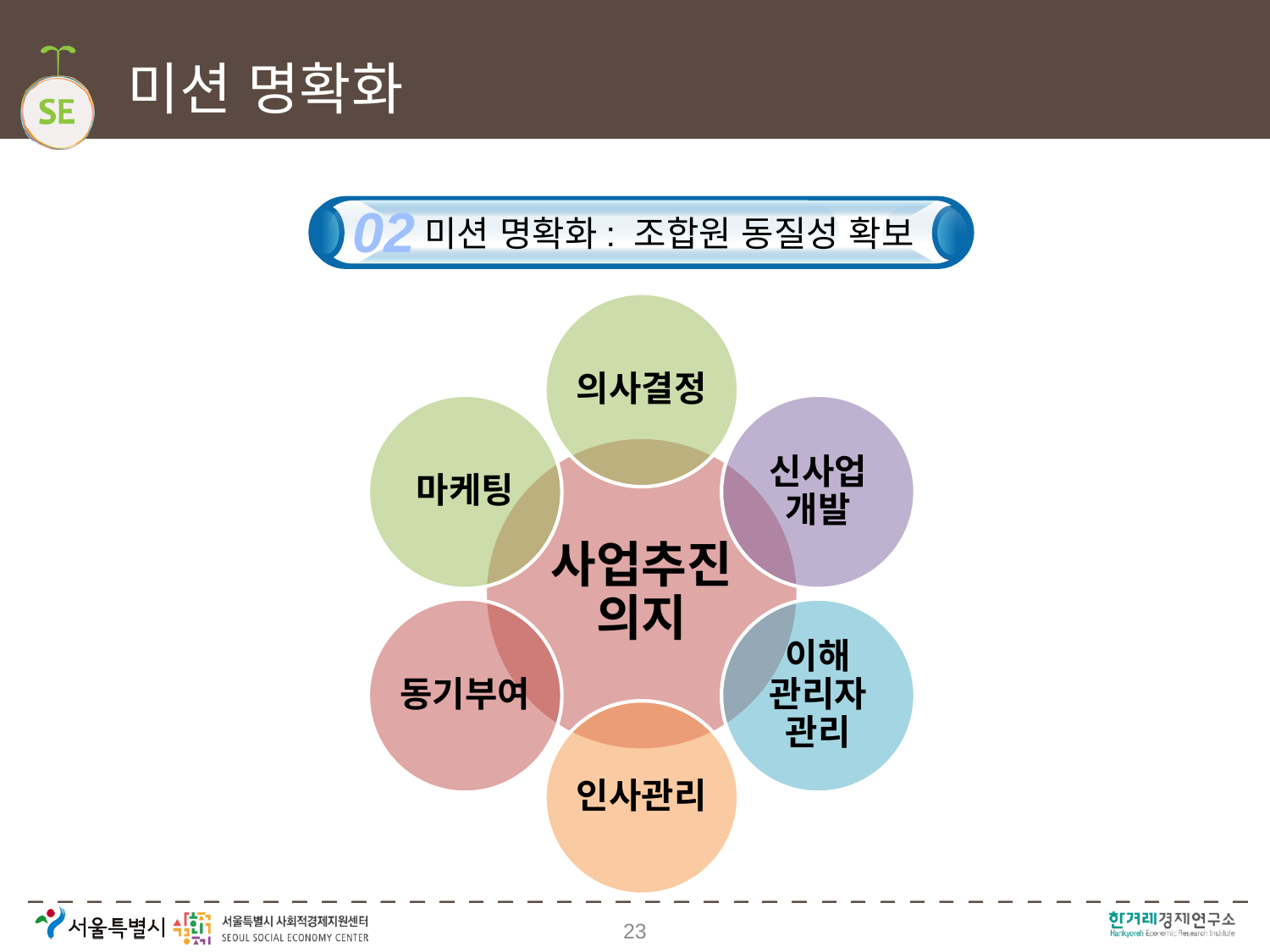

# 미션 명확화
02

미션 명확화: 조합원 동질성 확보
사업추진의지
의사결정
신사업
개발
이해
관리자
관리
인사관리
동기부여
마케팅
23